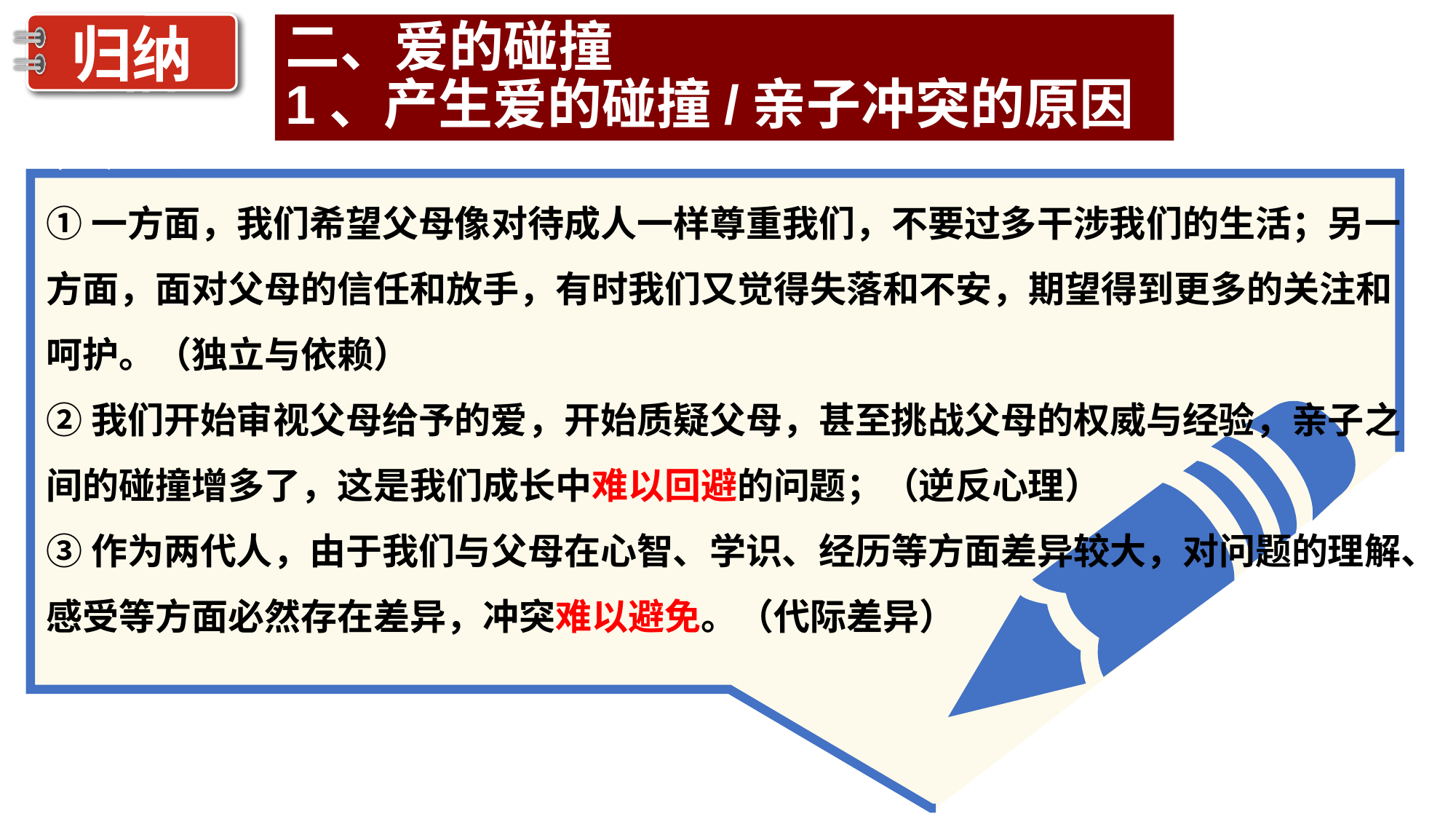

归纳

感悟人生
二、爱的碰撞
1、产生爱的碰撞/亲子冲突的原因

①一方面，我们希望父母像对待成人一样尊重我们，不要过多干涉我们的生活；另一方面，面对父母的信任和放手，有时我们又觉得失落和不安，期望得到更多的关注和呵护。（独立与依赖）
②我们开始审视父母给予的爱，开始质疑父母，甚至挑战父母的权威与经验，亲子之间的碰撞增多了，这是我们成长中难以回避的问题；（逆反心理）
③作为两代人，由于我们与父母在心智、学识、经历等方面差异较大，对问题的理解、感受等方面必然存在差异，冲突难以避免。（代际差异）